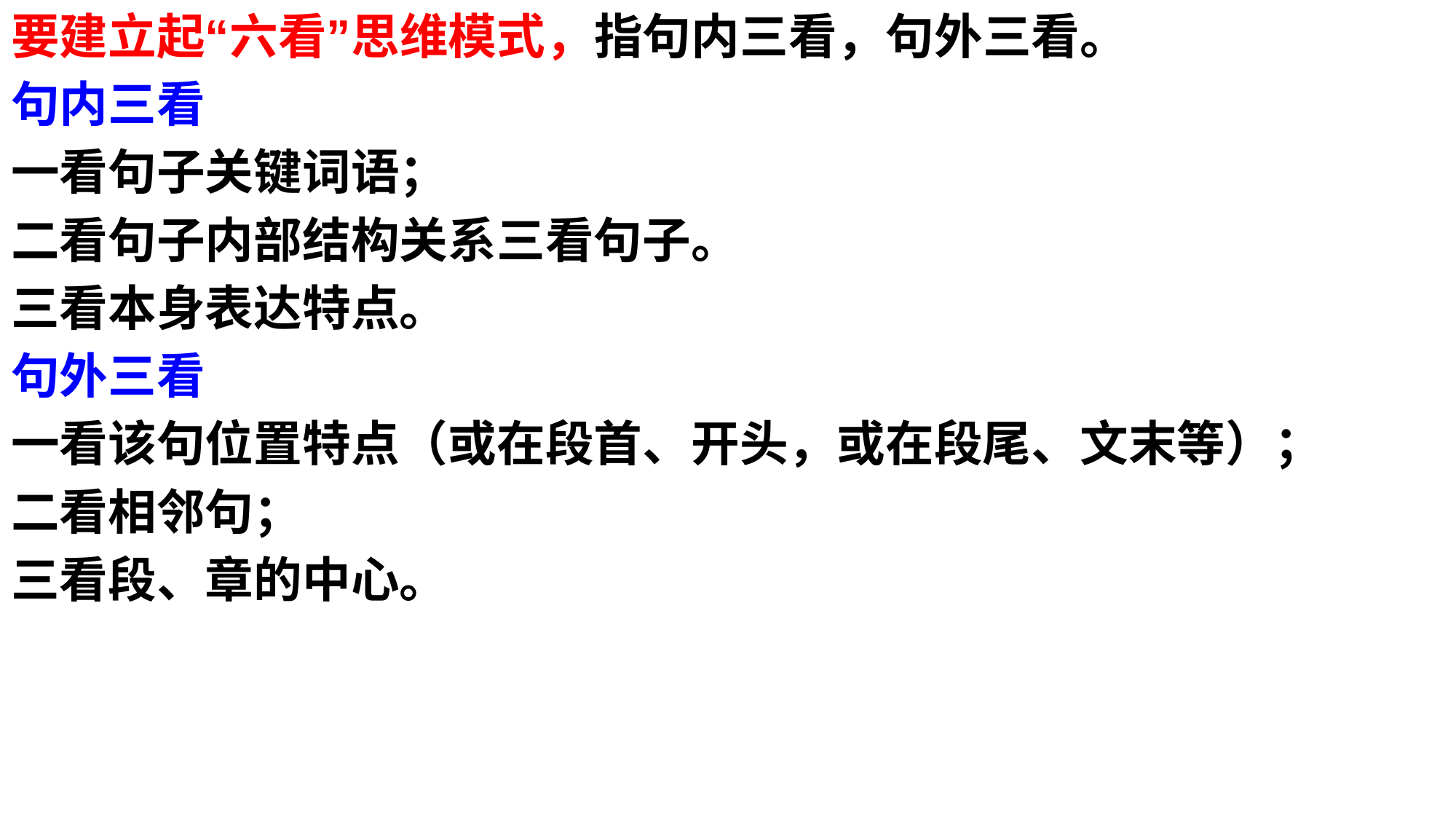

要建立起“六看”思维模式，指句内三看，句外三看。
句内三看
一看句子关键词语；
二看句子内部结构关系三看句子。
三看本身表达特点。
句外三看
一看该句位置特点（或在段首、开头，或在段尾、文末等）；
二看相邻句；
三看段、章的中心。